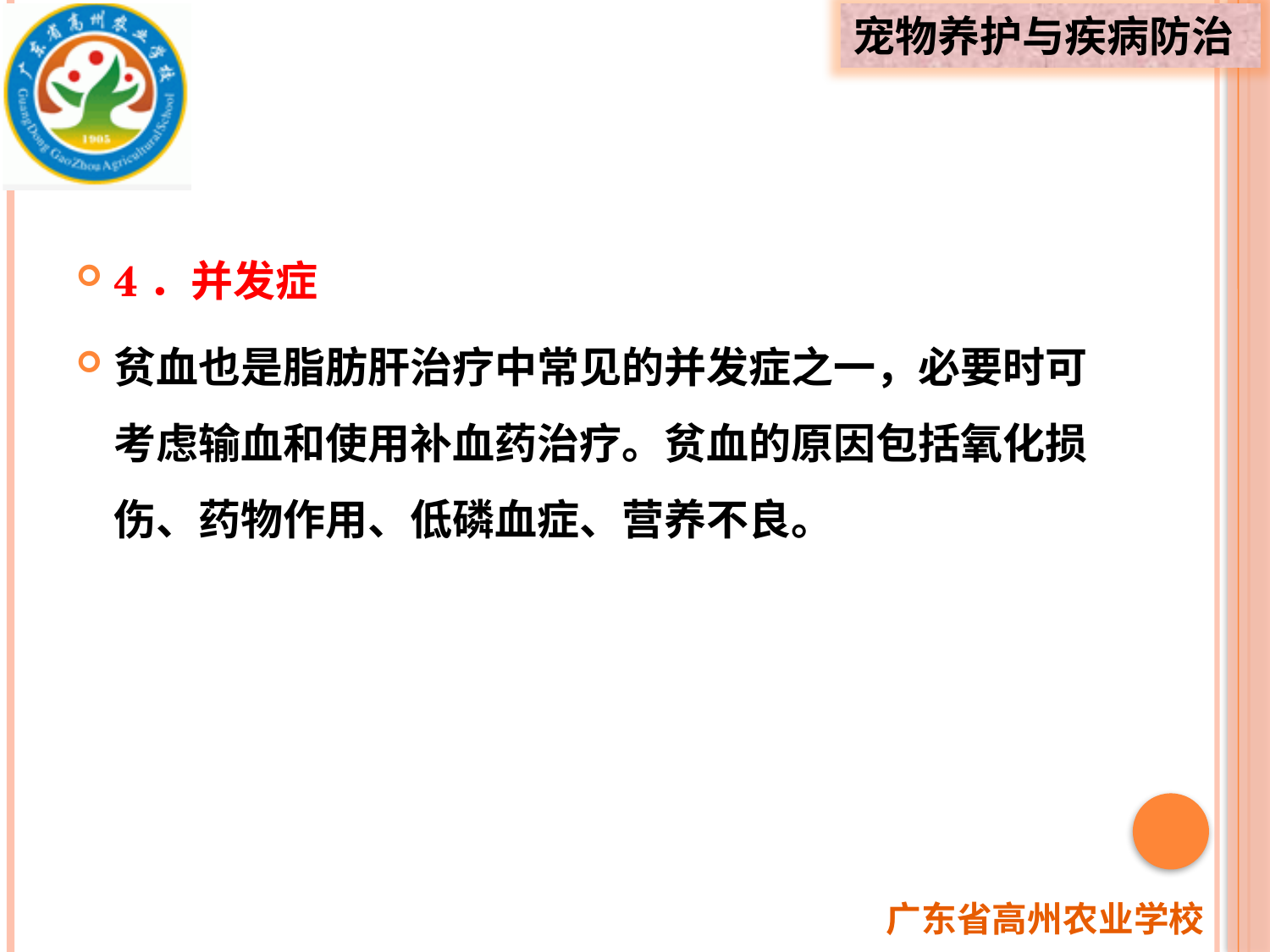

4．并发症
贫血也是脂肪肝治疗中常见的并发症之一，必要时可考虑输血和使用补血药治疗。贫血的原因包括氧化损伤、药物作用、低磷血症、营养不良。